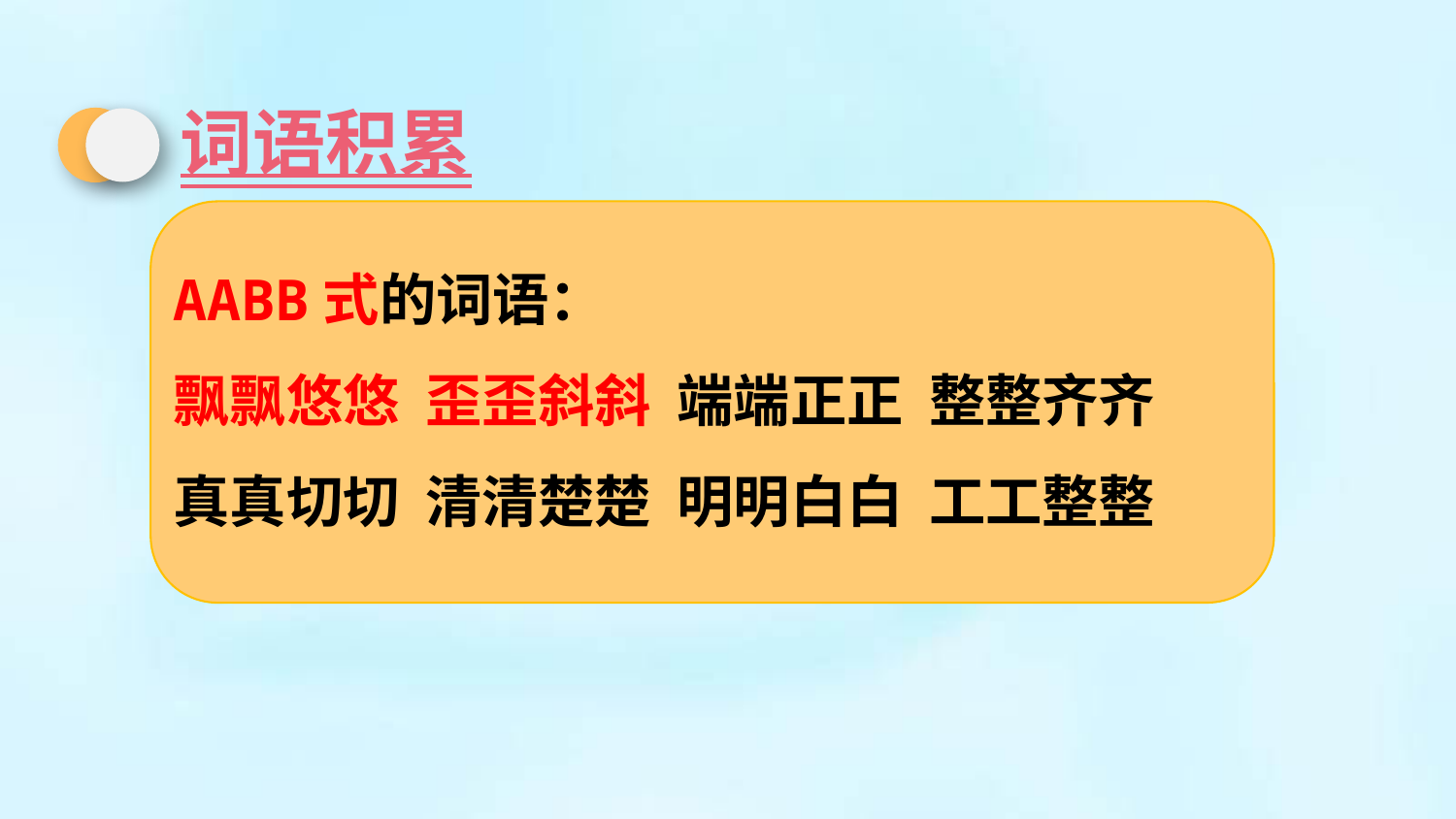

词语积累

AABB式的词语：
飘飘悠悠  歪歪斜斜  端端正正  整整齐齐
真真切切  清清楚楚  明明白白  工工整整